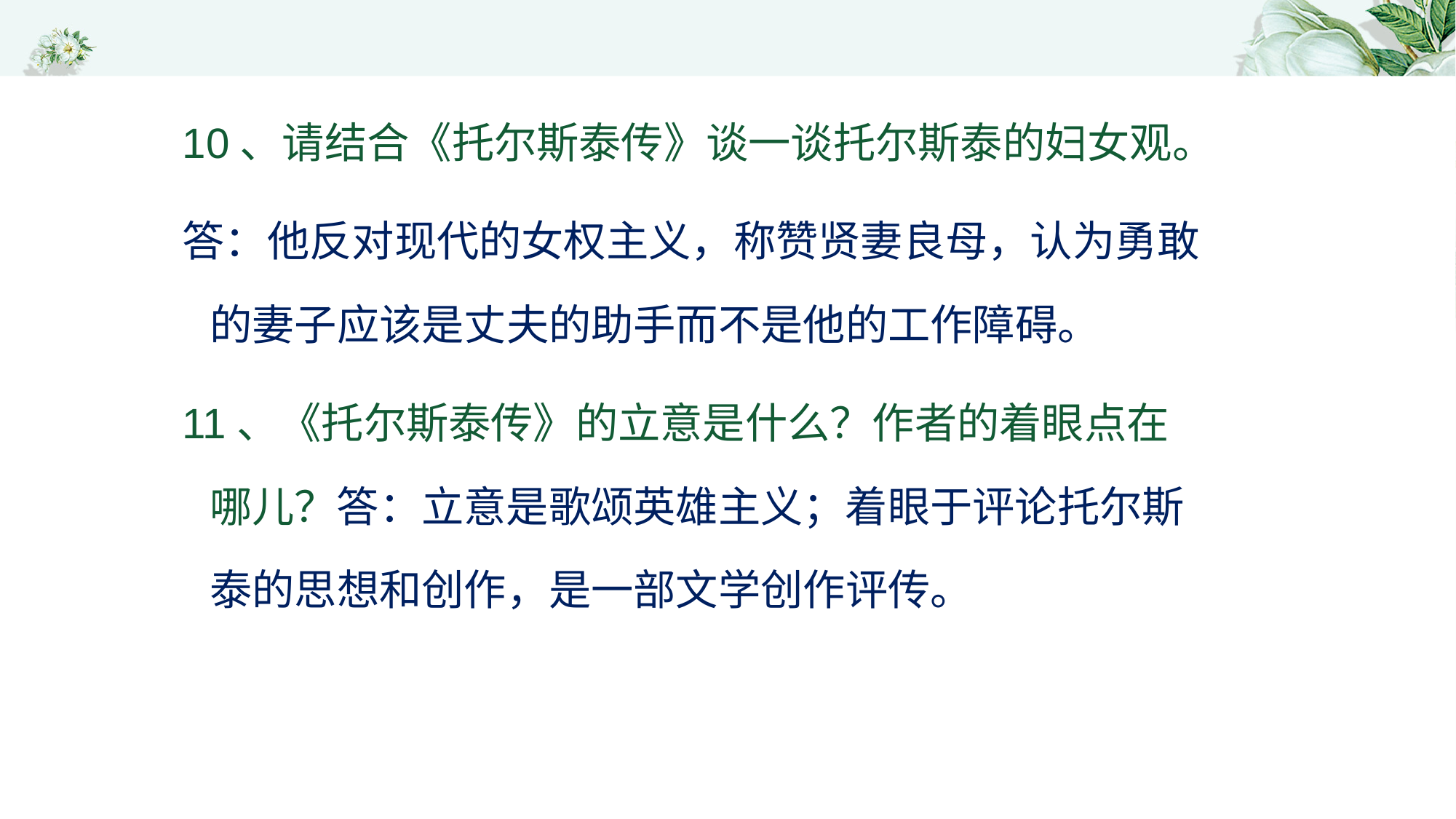

10、请结合《托尔斯泰传》谈一谈托尔斯泰的妇女观。
答：他反对现代的女权主义，称赞贤妻良母，认为勇敢的妻子应该是丈夫的助手而不是他的工作障碍。
11、《托尔斯泰传》的立意是什么？作者的着眼点在哪儿？答：立意是歌颂英雄主义；着眼于评论托尔斯泰的思想和创作，是一部文学创作评传。